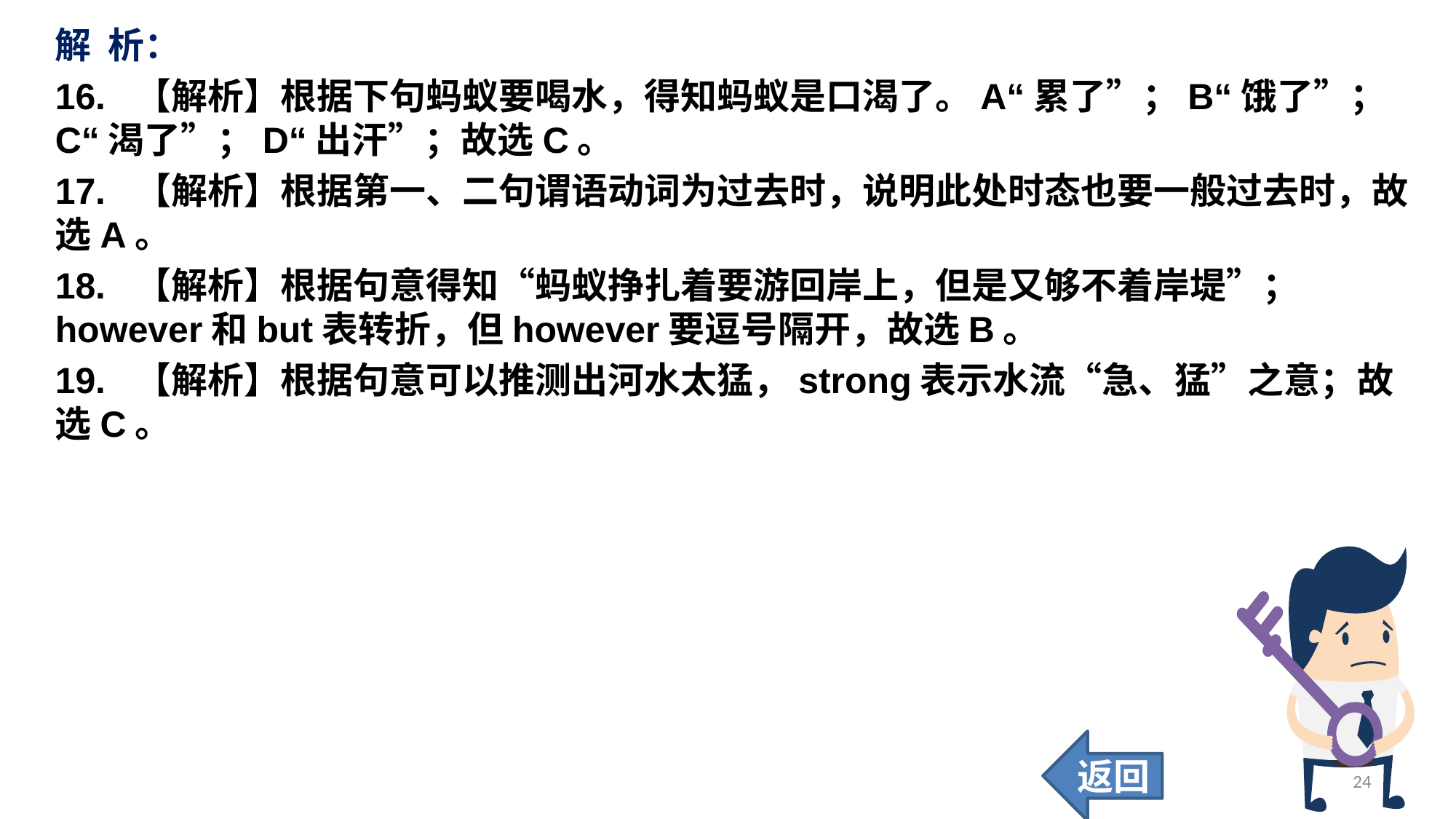

解  析：
16.  【解析】根据下句蚂蚁要喝水，得知蚂蚁是口渴了。A“累了”；B“饿了”；C“渴了”；D“出汗”；故选C。
17.  【解析】根据第一、二句谓语动词为过去时，说明此处时态也要一般过去时，故选A。
18.  【解析】根据句意得知“蚂蚁挣扎着要游回岸上，但是又够不着岸堤”；however和but表转折，但however要逗号隔开，故选B。
19.  【解析】根据句意可以推测出河水太猛，strong表示水流“急、猛”之意；故选C。

返回
24